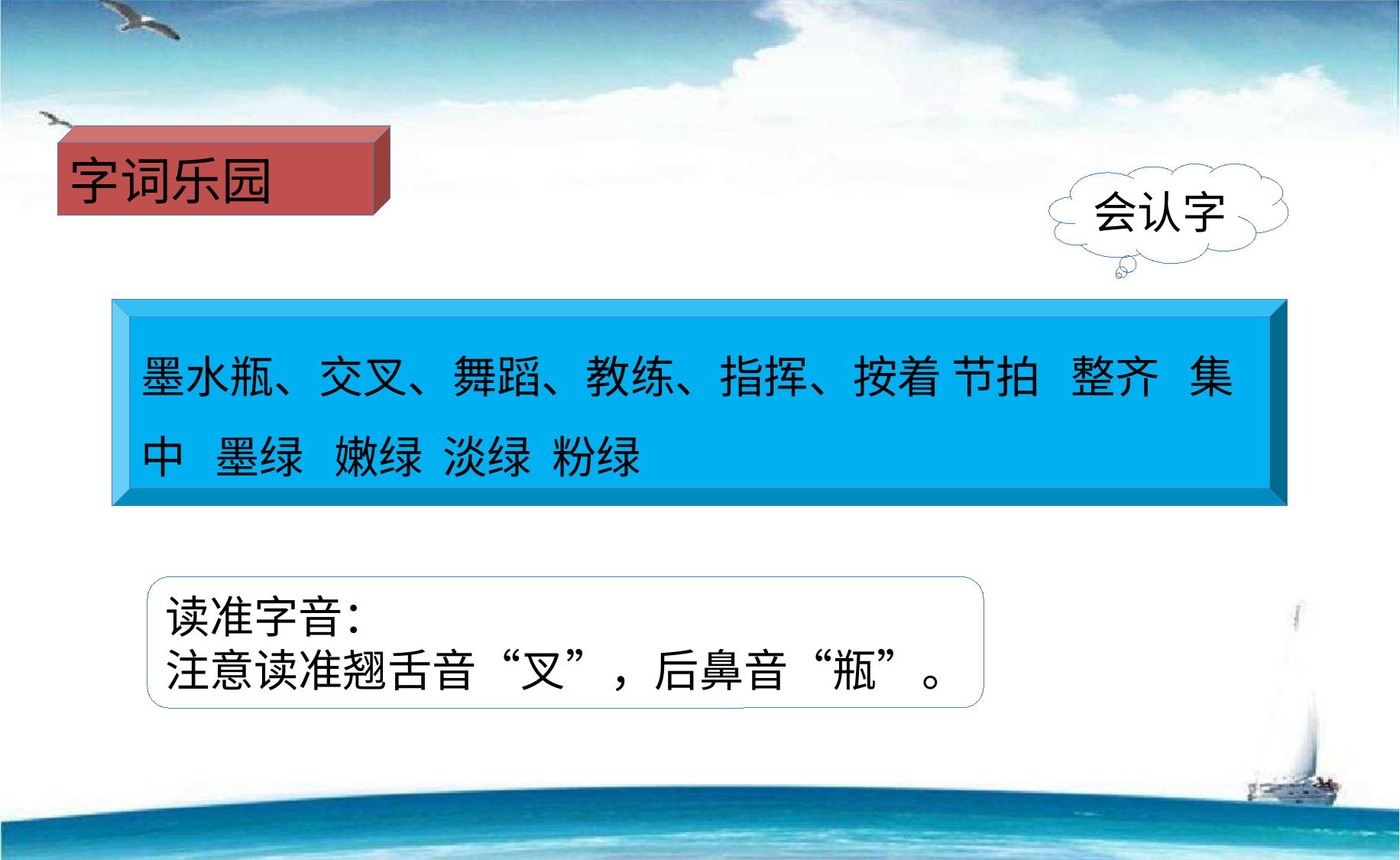

字词乐园
会认字

墨水瓶、交叉、舞蹈、教练、指挥、按着 节拍   整齐   集中   墨绿   嫩绿  淡绿  粉绿
读准字音：
注意读准翘舌音“叉”，后鼻音“瓶”。